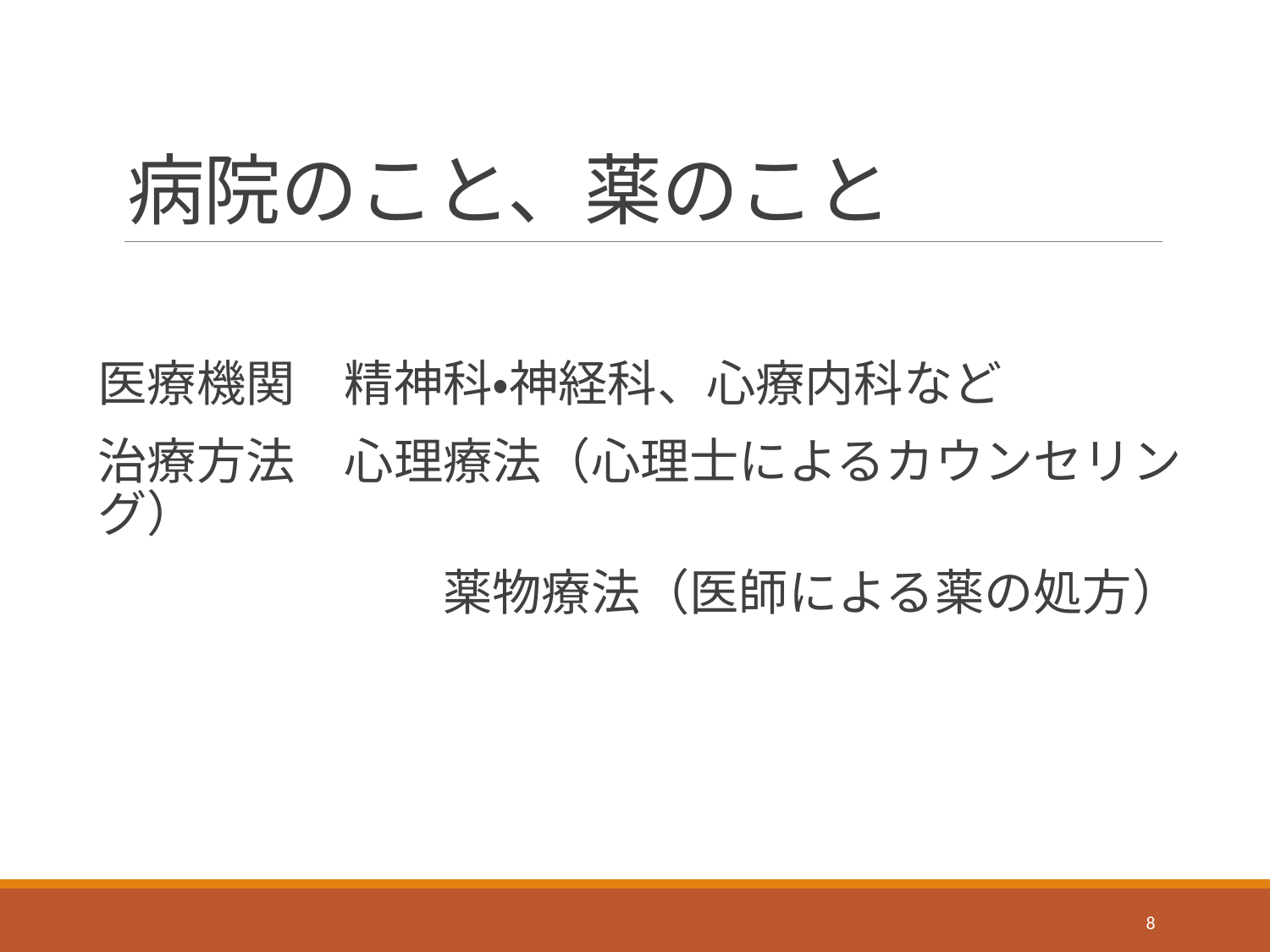

# 病院のこと、薬のこと

医療機関　精神科・神経科、心療内科など
治療方法　心理療法（心理士によるカウンセリング）
　　　　　　　薬物療法（医師による薬の処方）
8